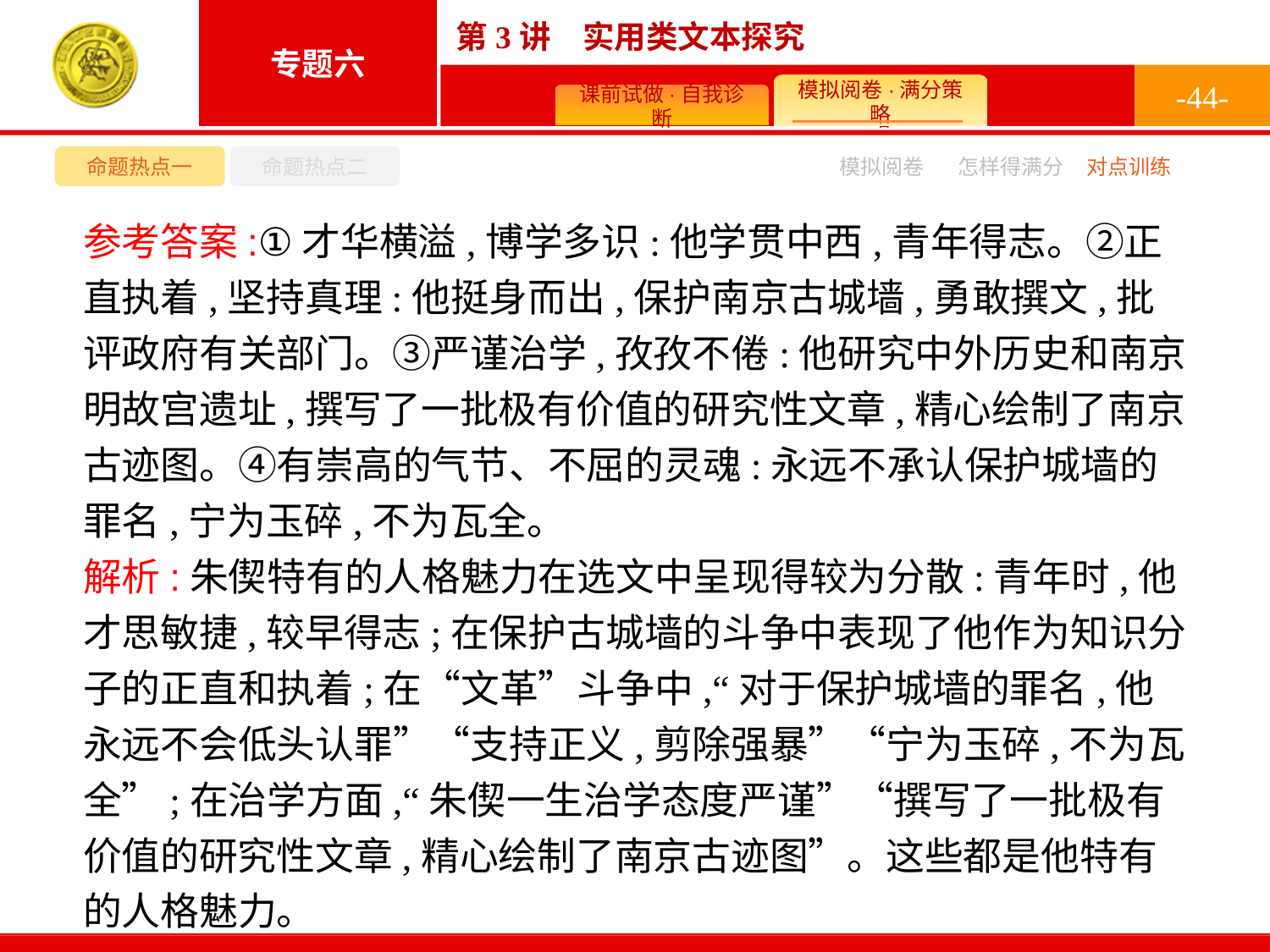

-44-
命题热点一
命题热点二
模拟阅卷
怎样得满分
对点训练
参考答案:①才华横溢,博学多识:他学贯中西,青年得志。②正直执着,坚持真理:他挺身而出,保护南京古城墙,勇敢撰文,批评政府有关部门。③严谨治学,孜孜不倦:他研究中外历史和南京明故宫遗址,撰写了一批极有价值的研究性文章,精心绘制了南京古迹图。④有崇高的气节、不屈的灵魂:永远不承认保护城墙的罪名,宁为玉碎,不为瓦全。
解析:朱偰特有的人格魅力在选文中呈现得较为分散:青年时,他才思敏捷,较早得志;在保护古城墙的斗争中表现了他作为知识分子的正直和执着;在“文革”斗争中,“对于保护城墙的罪名,他永远不会低头认罪”“支持正义,剪除强暴”“宁为玉碎,不为瓦全”;在治学方面,“朱偰一生治学态度严谨”“撰写了一批极有价值的研究性文章,精心绘制了南京古迹图”。这些都是他特有的人格魅力。